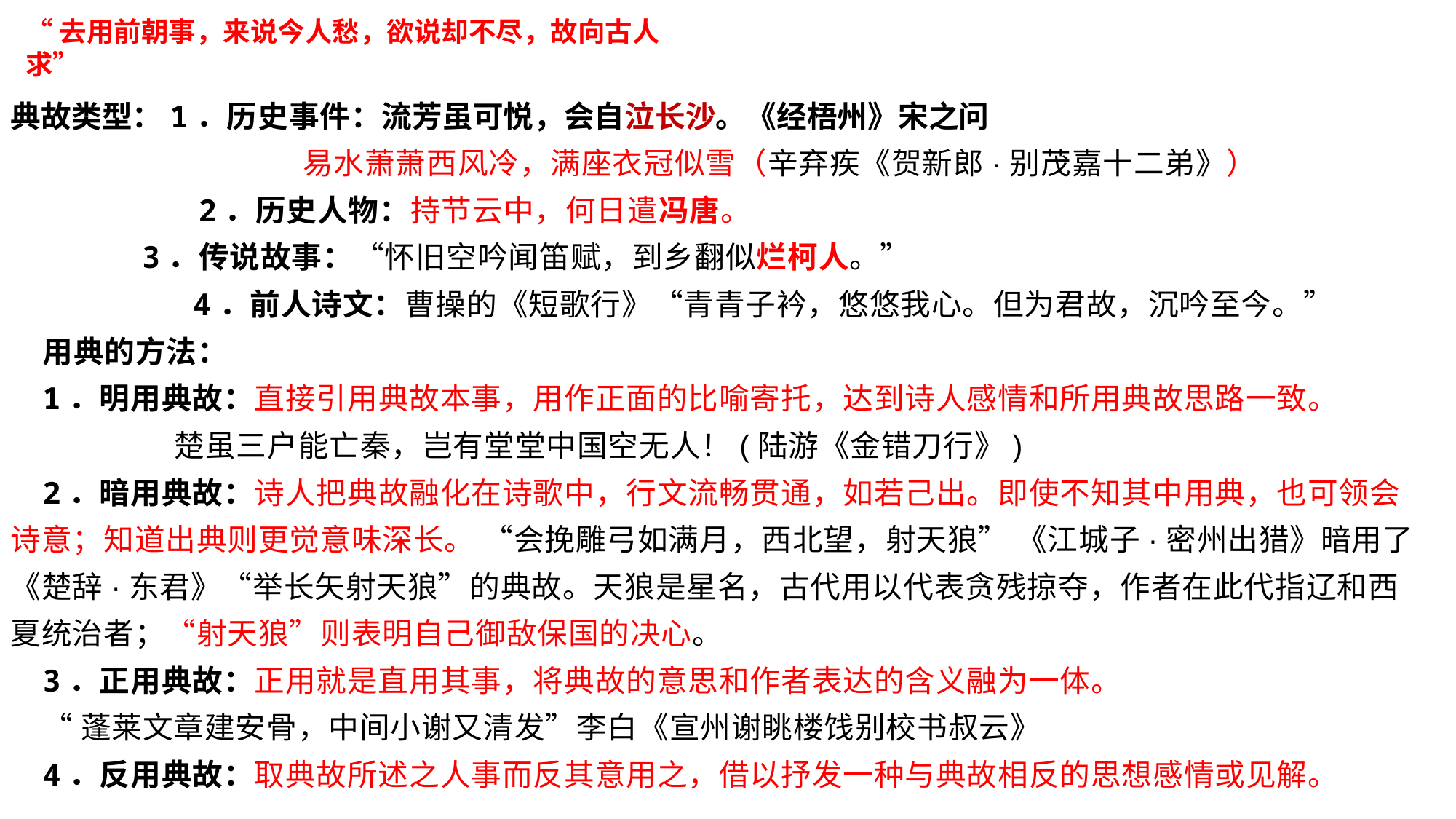

“去用前朝事，来说今人愁，欲说却不尽，故向古人求”
典故类型：1．历史事件：流芳虽可悦，会自泣长沙。《经梧州》宋之问
                易水萧萧西风冷，满座衣冠似雪（辛弃疾《贺新郎·别茂嘉十二弟》）
          2．历史人物：持节云中，何日遣冯唐。
　　    3．传说故事：“怀旧空吟闻笛赋，到乡翻似烂柯人。”
        4．前人诗文：曹操的《短歌行》“青青子衿，悠悠我心。但为君故，沉吟至今。”
用典的方法：
1．明用典故：直接引用典故本事，用作正面的比喻寄托，达到诗人感情和所用典故思路一致。
                 楚虽三户能亡秦，岂有堂堂中国空无人！(陆游《金错刀行》)
2．暗用典故：诗人把典故融化在诗歌中，行文流畅贯通，如若己出。即使不知其中用典，也可领会诗意；知道出典则更觉意味深长。 “会挽雕弓如满月，西北望，射天狼” 《江城子·密州出猎》暗用了《楚辞·东君》“举长矢射天狼”的典故。天狼是星名，古代用以代表贪残掠夺，作者在此代指辽和西夏统治者；“射天狼”则表明自己御敌保国的决心。
3．正用典故：正用就是直用其事，将典故的意思和作者表达的含义融为一体。
“蓬莱文章建安骨，中间小谢又清发”李白《宣州谢眺楼饯别校书叔云》
4．反用典故：取典故所述之人事而反其意用之，借以抒发一种与典故相反的思想感情或见解。